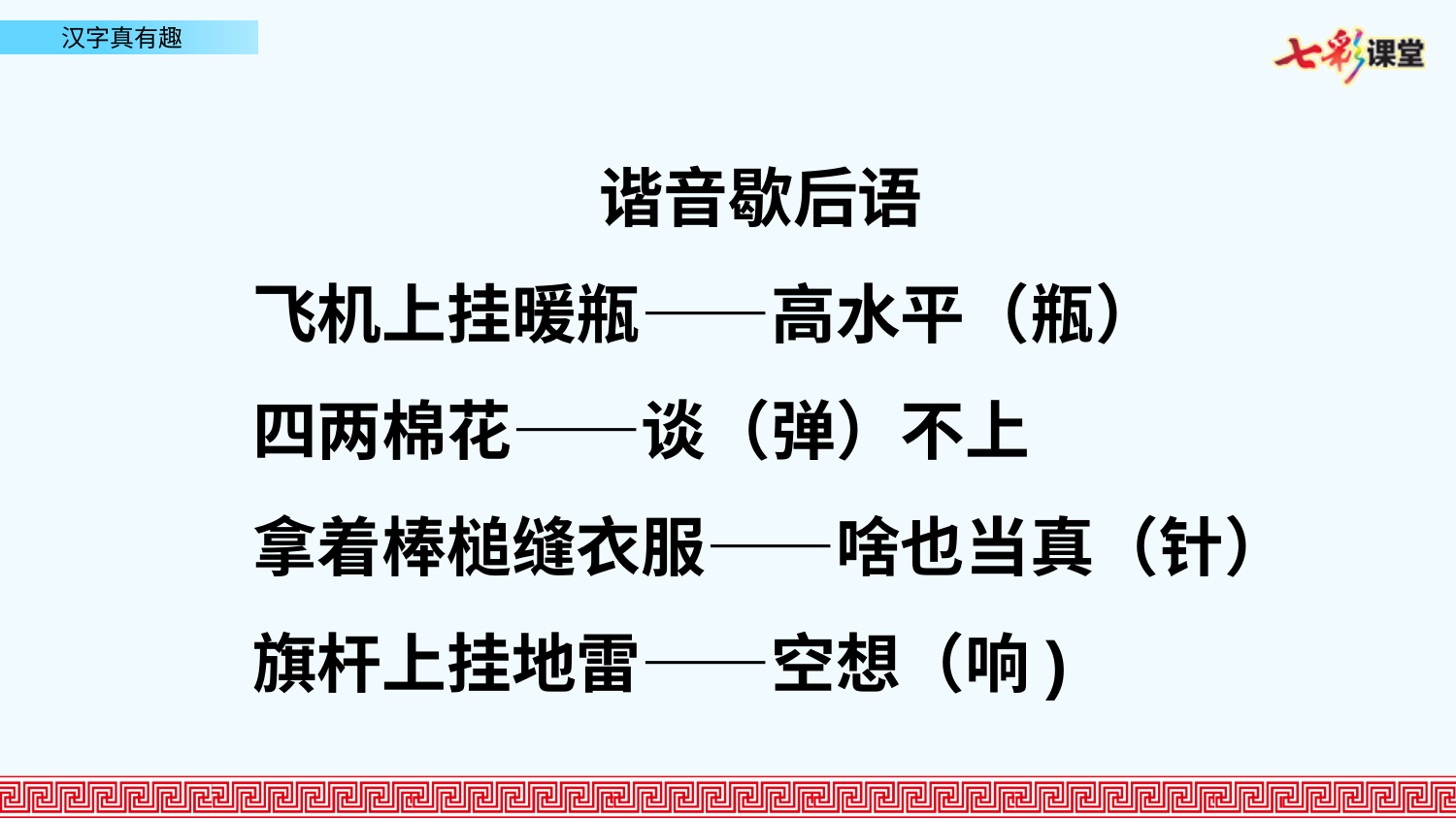

谐音歇后语
    飞机上挂暖瓶——高水平（瓶）
    四两棉花——谈（弹）不上
    拿着棒槌缝衣服——啥也当真（针）
    旗杆上挂地雷——空想（响)